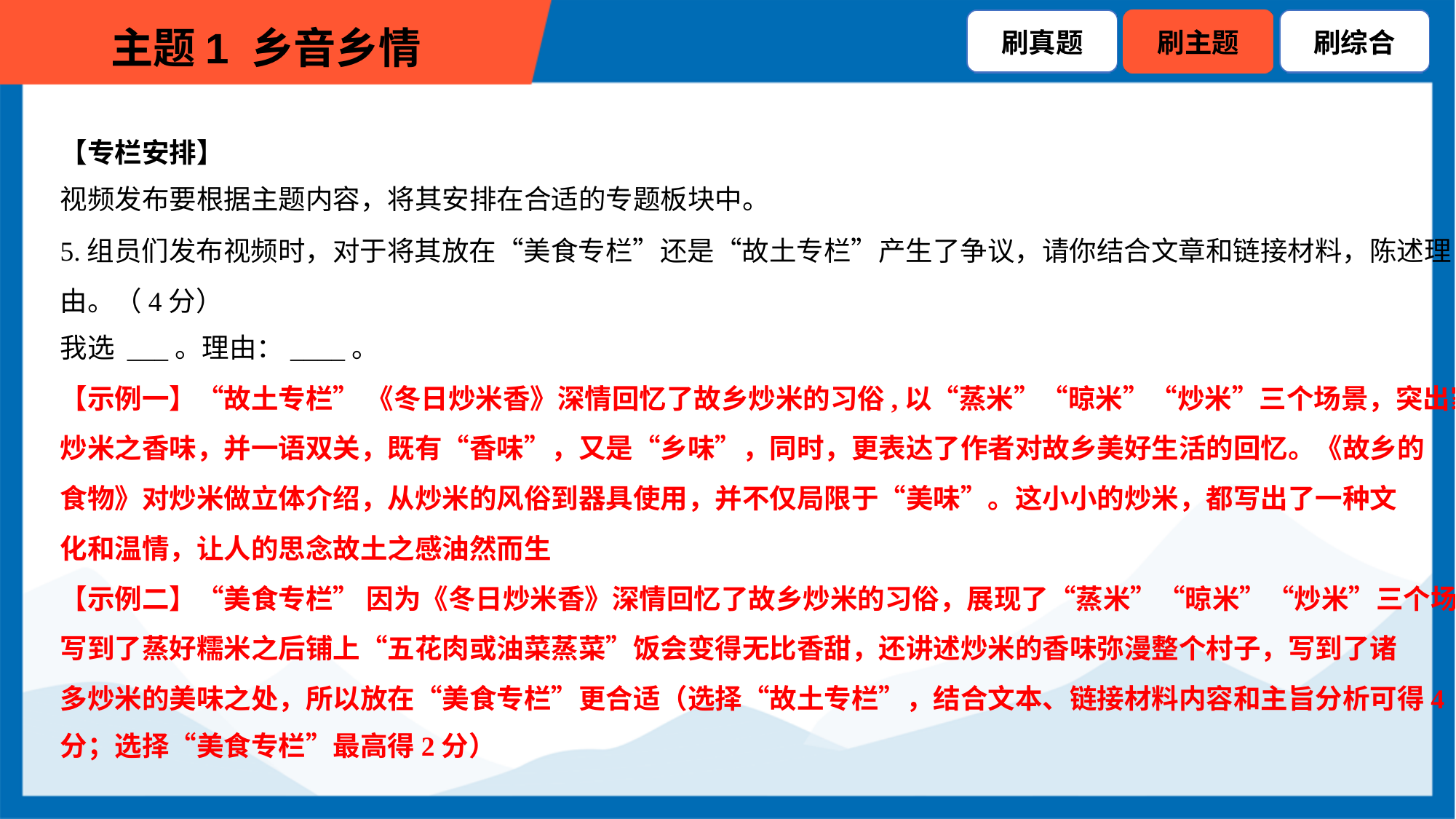

【专栏安排】
视频发布要根据主题内容，将其安排在合适的专题板块中。
5.组员们发布视频时，对于将其放在“美食专栏”还是“故土专栏”产生了争议，请你结合文章和链接材料，陈述理
由。（4分）
我选 ___。理由：____。
【示例一】“故土专栏” 《冬日炒米香》深情回忆了故乡炒米的习俗,以“蒸米”“晾米”“炒米”三个场景，突出家乡
炒米之香味，并一语双关，既有“香味”，又是“乡味”，同时，更表达了作者对故乡美好生活的回忆。《故乡的
食物》对炒米做立体介绍，从炒米的风俗到器具使用，并不仅局限于“美味”。这小小的炒米，都写出了一种文
化和温情，让人的思念故土之感油然而生
【示例二】“美食专栏” 因为《冬日炒米香》深情回忆了故乡炒米的习俗，展现了“蒸米”“晾米”“炒米”三个场景，
写到了蒸好糯米之后铺上“五花肉或油菜蒸菜”饭会变得无比香甜，还讲述炒米的香味弥漫整个村子，写到了诸
多炒米的美味之处，所以放在“美食专栏”更合适（选择“故土专栏”，结合文本、链接材料内容和主旨分析可得4
分；选择“美食专栏”最高得2分）